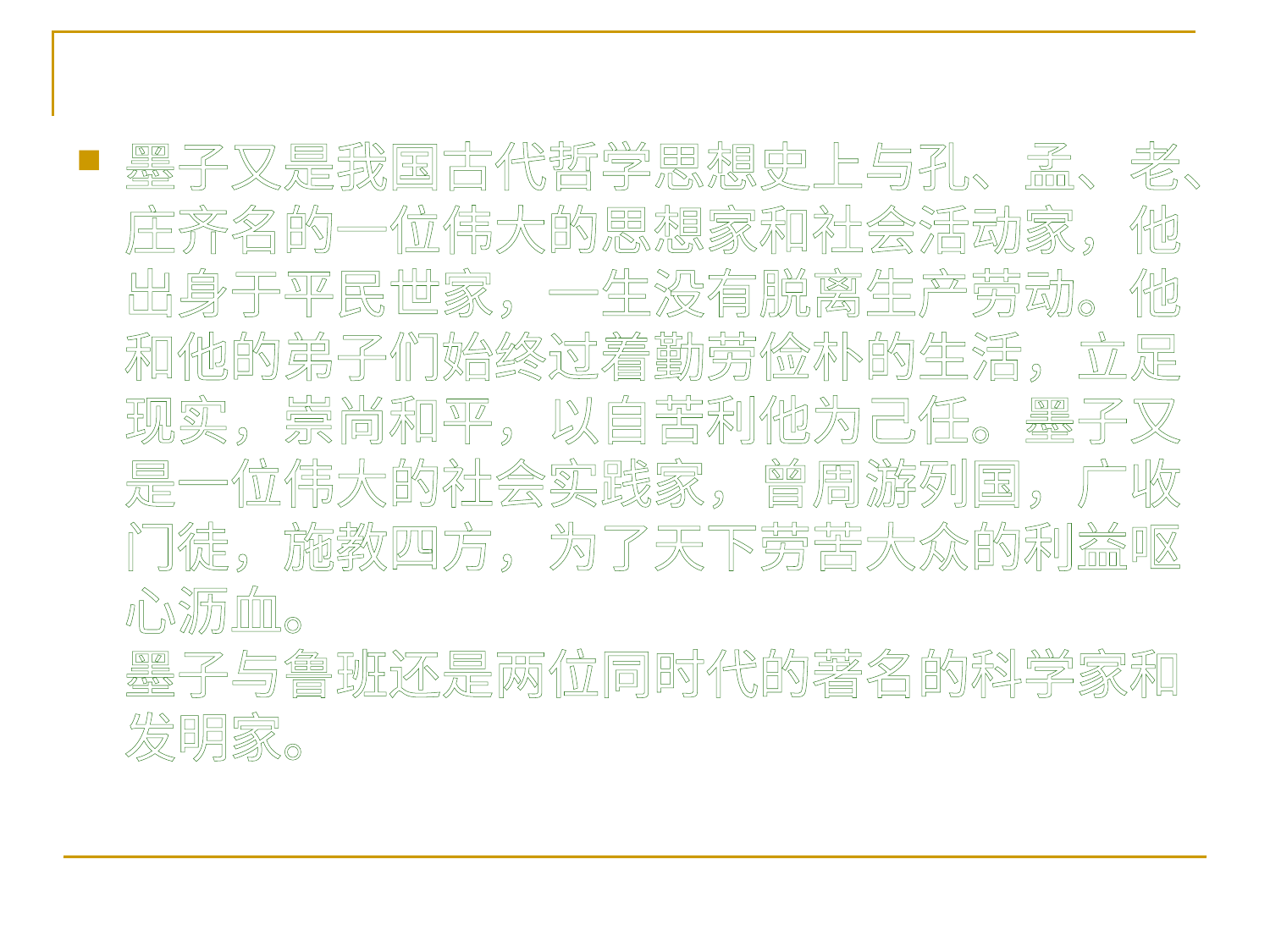

墨子又是我国古代哲学思想史上与孔、孟、老、庄齐名的一位伟大的思想家和社会活动家，他出身于平民世家，一生没有脱离生产劳动。他和他的弟子们始终过着勤劳俭朴的生活，立足现实，崇尚和平，以自苦利他为己任。墨子又是一位伟大的社会实践家，曾周游列国，广收门徒，施教四方，为了天下劳苦大众的利益呕心沥血。 
墨子与鲁班还是两位同时代的著名的科学家和发明家。